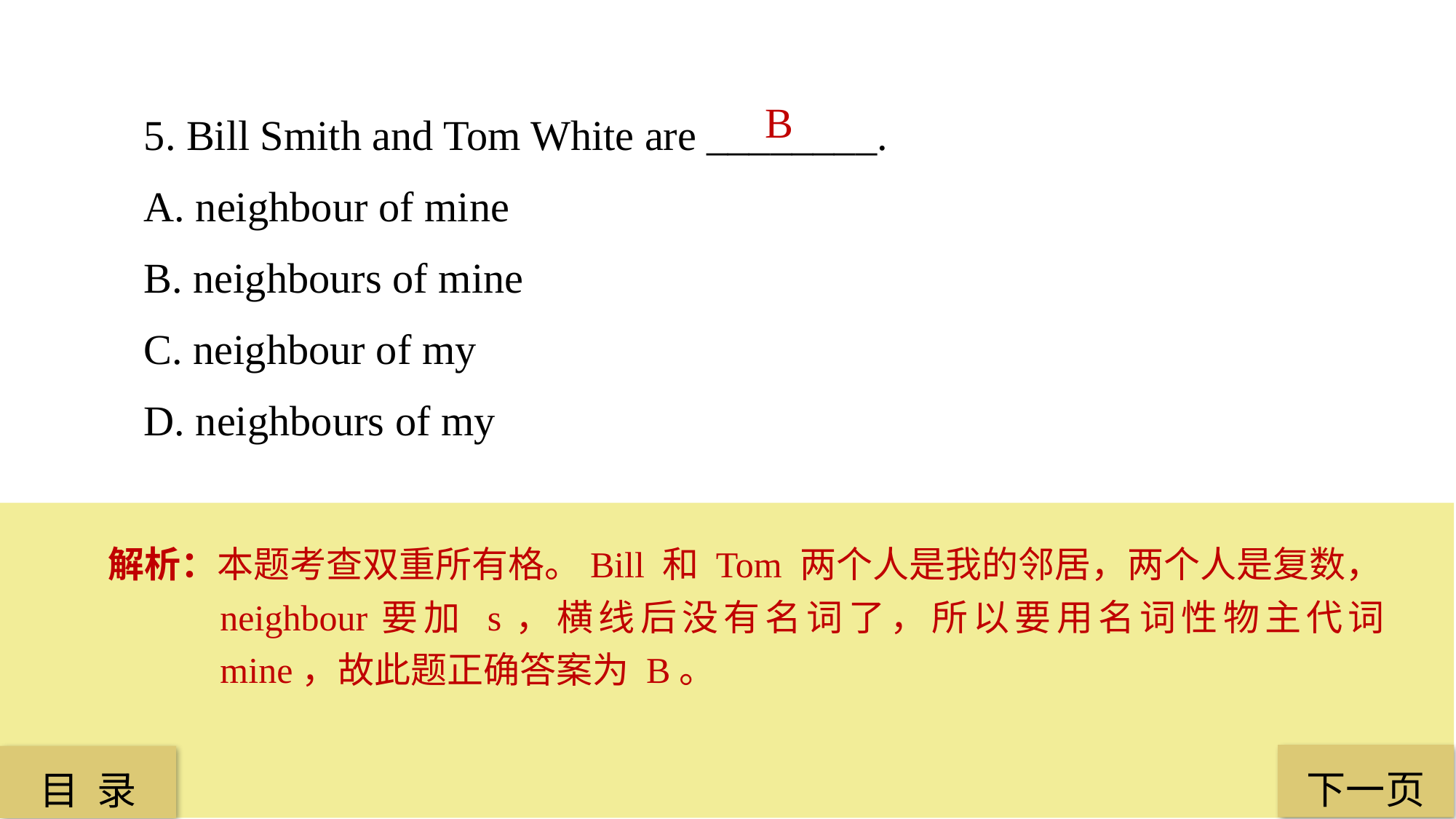

5. Bill Smith and Tom White are ________.
A. neighbour of mine
B. neighbours of mine
C. neighbour of my
D. neighbours of my
B
解析：本题考查双重所有格。Bill 和 Tom 两个人是我的邻居，两个人是复数，neighbour要加 s，横线后没有名词了，所以要用名词性物主代词 mine，故此题正确答案为 B。